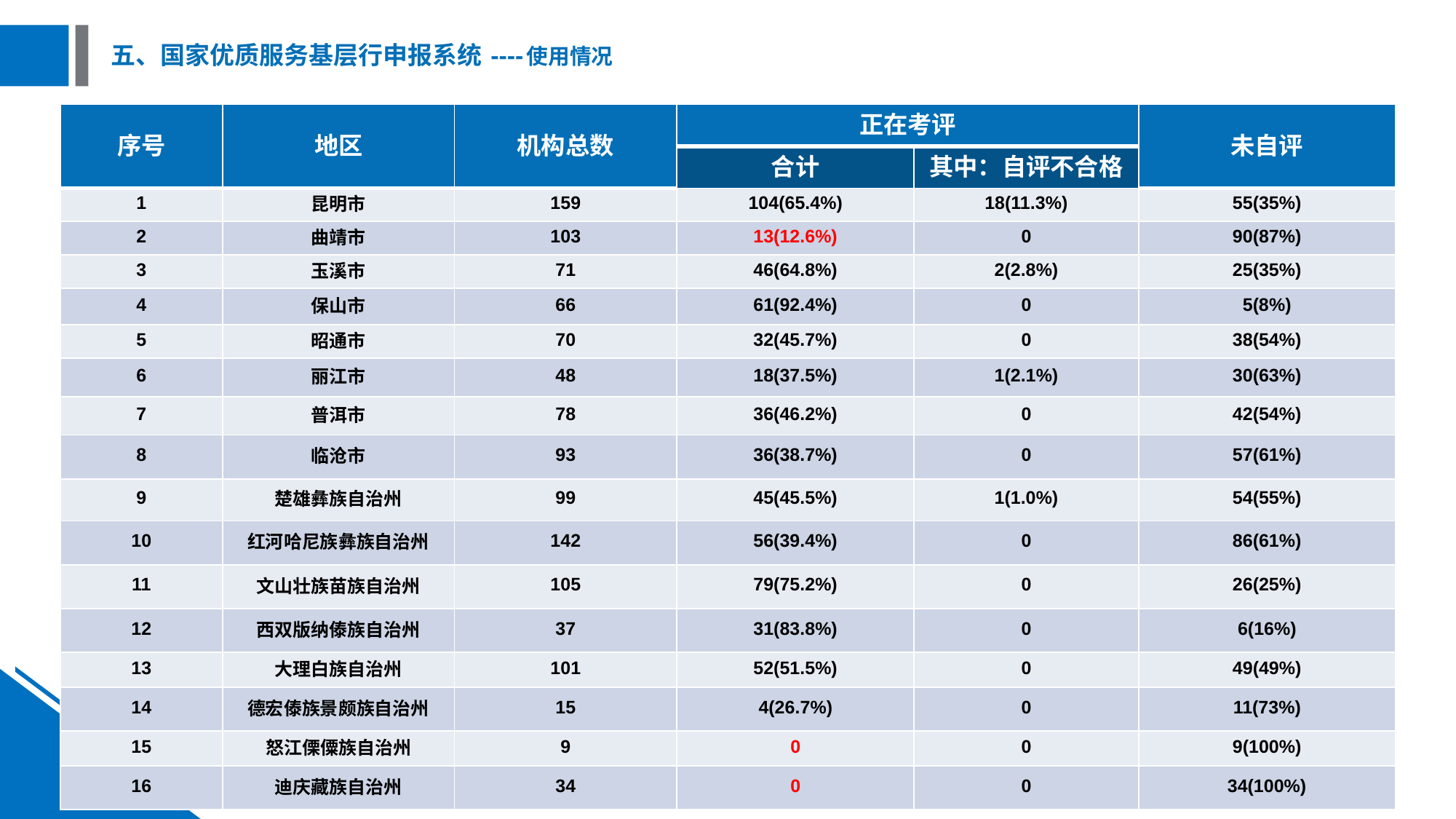

# 五、国家优质服务基层行申报系统 ----使用情况
| 序号 | 地区 | 机构总数 | 正在考评 |  | 未自评 |
| --- | --- | --- | --- | --- | --- |
|  |  |  | 合计 | 其中：自评不合格 |  |
| 1 | 昆明市 | 159 | 104(65.4%) | 18(11.3%) | 55(35%) |
| 2 | 曲靖市 | 103 | 13(12.6%) | 0 | 90(87%) |
| 3 | 玉溪市 | 71 | 46(64.8%) | 2(2.8%) | 25(35%) |
| 4 | 保山市 | 66 | 61(92.4%) | 0 | 5(8%) |
| 5 | 昭通市 | 70 | 32(45.7%) | 0 | 38(54%) |
| 6 | 丽江市 | 48 | 18(37.5%) | 1(2.1%) | 30(63%) |
| 7 | 普洱市 | 78 | 36(46.2%) | 0 | 42(54%) |
| 8 | 临沧市 | 93 | 36(38.7%) | 0 | 57(61%) |
| 9 | 楚雄彝族自治州 | 99 | 45(45.5%) | 1(1.0%) | 54(55%) |
| 10 | 红河哈尼族彝族自治州 | 142 | 56(39.4%) | 0 | 86(61%) |
| 11 | 文山壮族苗族自治州 | 105 | 79(75.2%) | 0 | 26(25%) |
| 12 | 西双版纳傣族自治州 | 37 | 31(83.8%) | 0 | 6(16%) |
| 13 | 大理白族自治州 | 101 | 52(51.5%) | 0 | 49(49%) |
| 14 | 德宏傣族景颇族自治州 | 15 | 4(26.7%) | 0 | 11(73%) |
| 15 | 怒江傈僳族自治州 | 9 | 0 | 0 | 9(100%) |
| 16 | 迪庆藏族自治州 | 34 | 0 | 0 | 34(100%) |